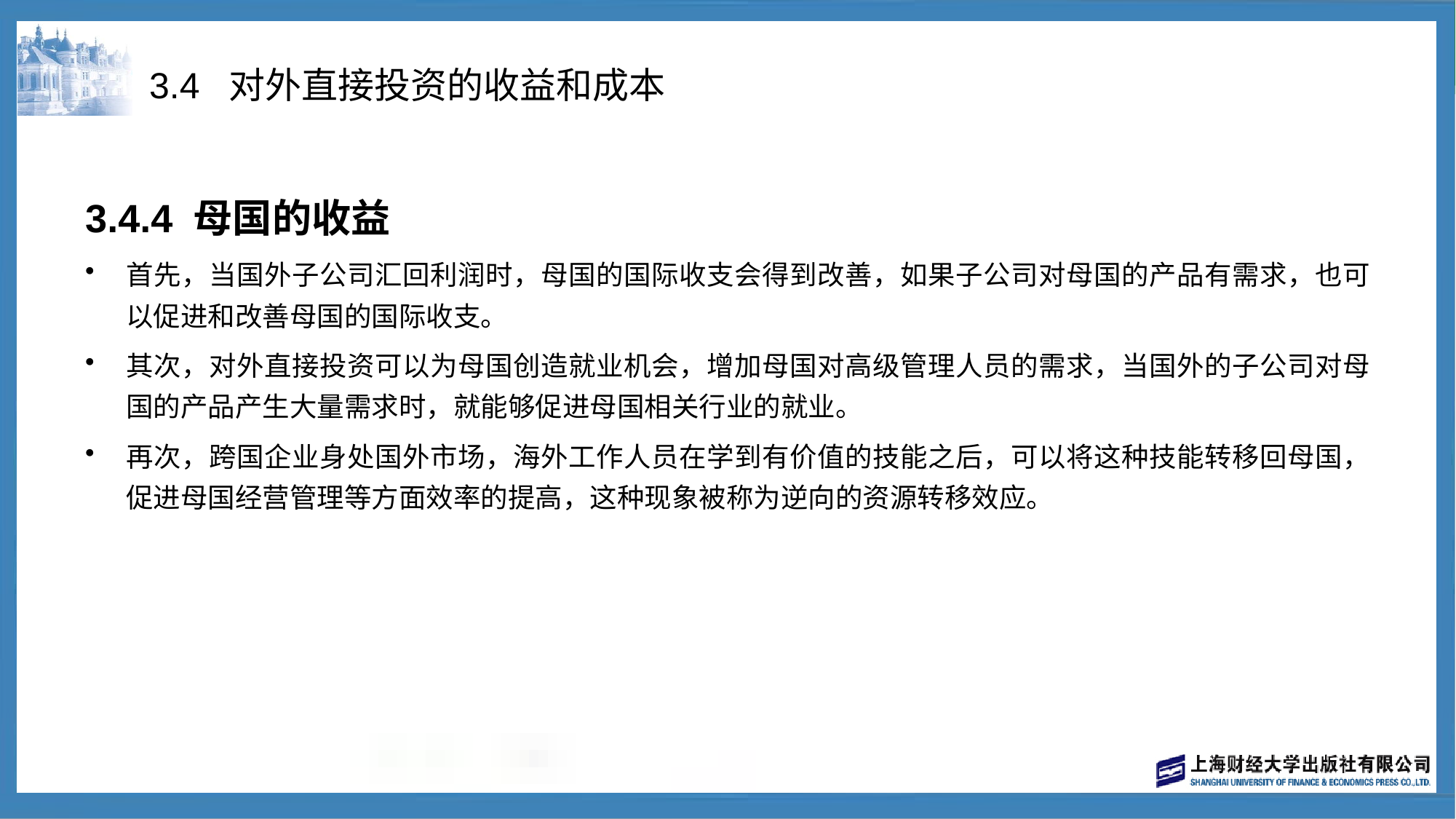

# 3.4  对外直接投资的收益和成本
3.4.4 母国的收益
首先，当国外子公司汇回利润时，母国的国际收支会得到改善，如果子公司对母国的产品有需求，也可以促进和改善母国的国际收支。
其次，对外直接投资可以为母国创造就业机会，增加母国对高级管理人员的需求，当国外的子公司对母国的产品产生大量需求时，就能够促进母国相关行业的就业。
再次，跨国企业身处国外市场，海外工作人员在学到有价值的技能之后，可以将这种技能转移回母国，促进母国经营管理等方面效率的提高，这种现象被称为逆向的资源转移效应。